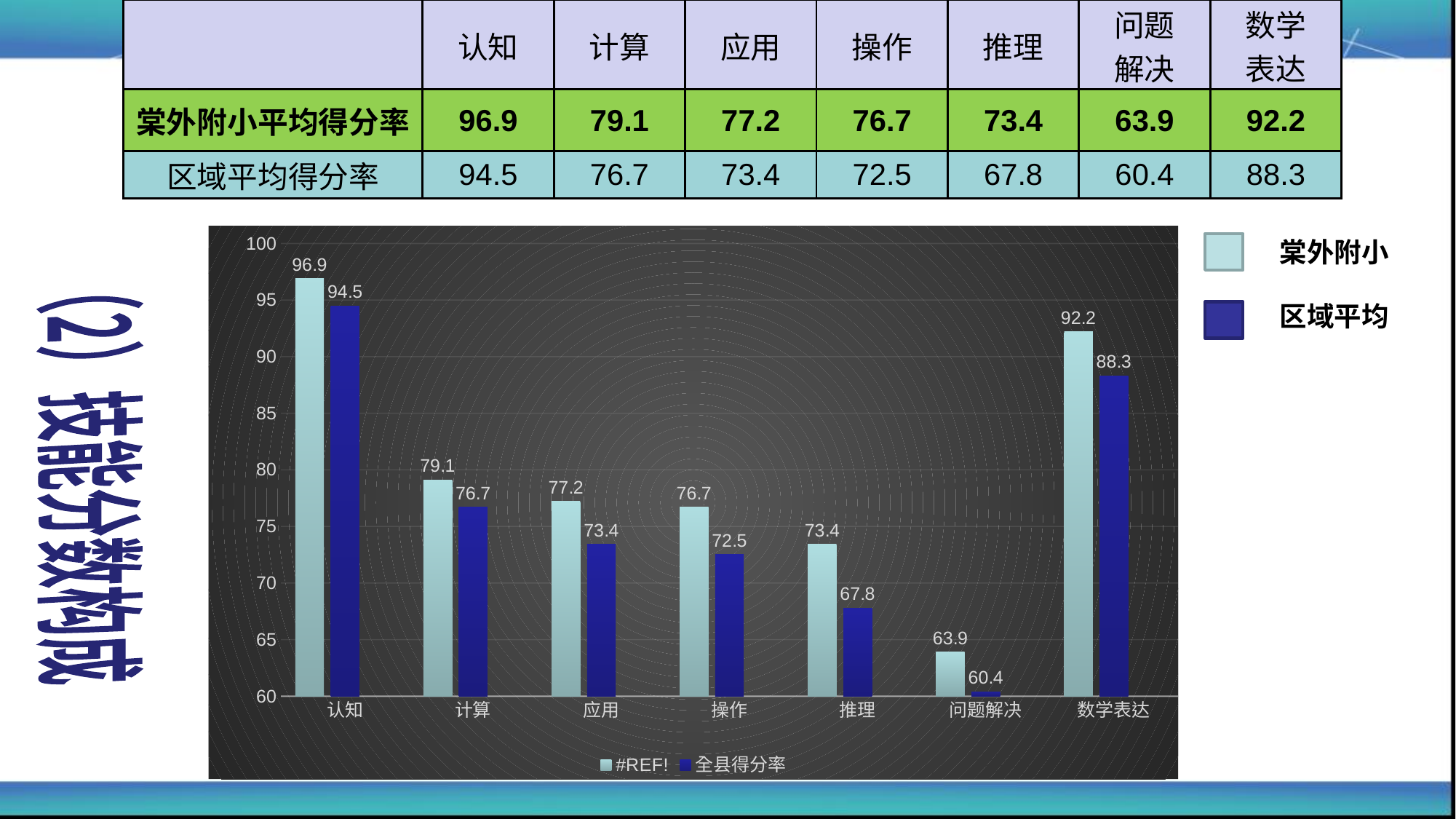

|  | 认知 | 计算 | 应用 | 操作 | 推理 | 问题 解决 | 数学 表达 |
| --- | --- | --- | --- | --- | --- | --- | --- |
| 棠外附小平均得分率 | 96.9 | 79.1 | 77.2 | 76.7 | 73.4 | 63.9 | 92.2 |
| 区域平均得分率 | 94.5 | 76.7 | 73.4 | 72.5 | 67.8 | 60.4 | 88.3 |

### Chart

| Category | #REF! | 全县得分率 | 列1 |
|---|---|---|---|
| 认知 | 96.9 | 94.5 | None |
| 计算 | 79.1 | 76.7 | None |
| 应用 | 77.2 | 73.4 | None |
| 操作 | 76.7 | 72.5 | None |
| 推理 | 73.4 | 67.8 | None |
| 问题解决 | 63.9 | 60.4 | None |
| 数学表达 | 92.2 | 88.3 | None |
棠外附小

区域平均

（2）技能分数构成